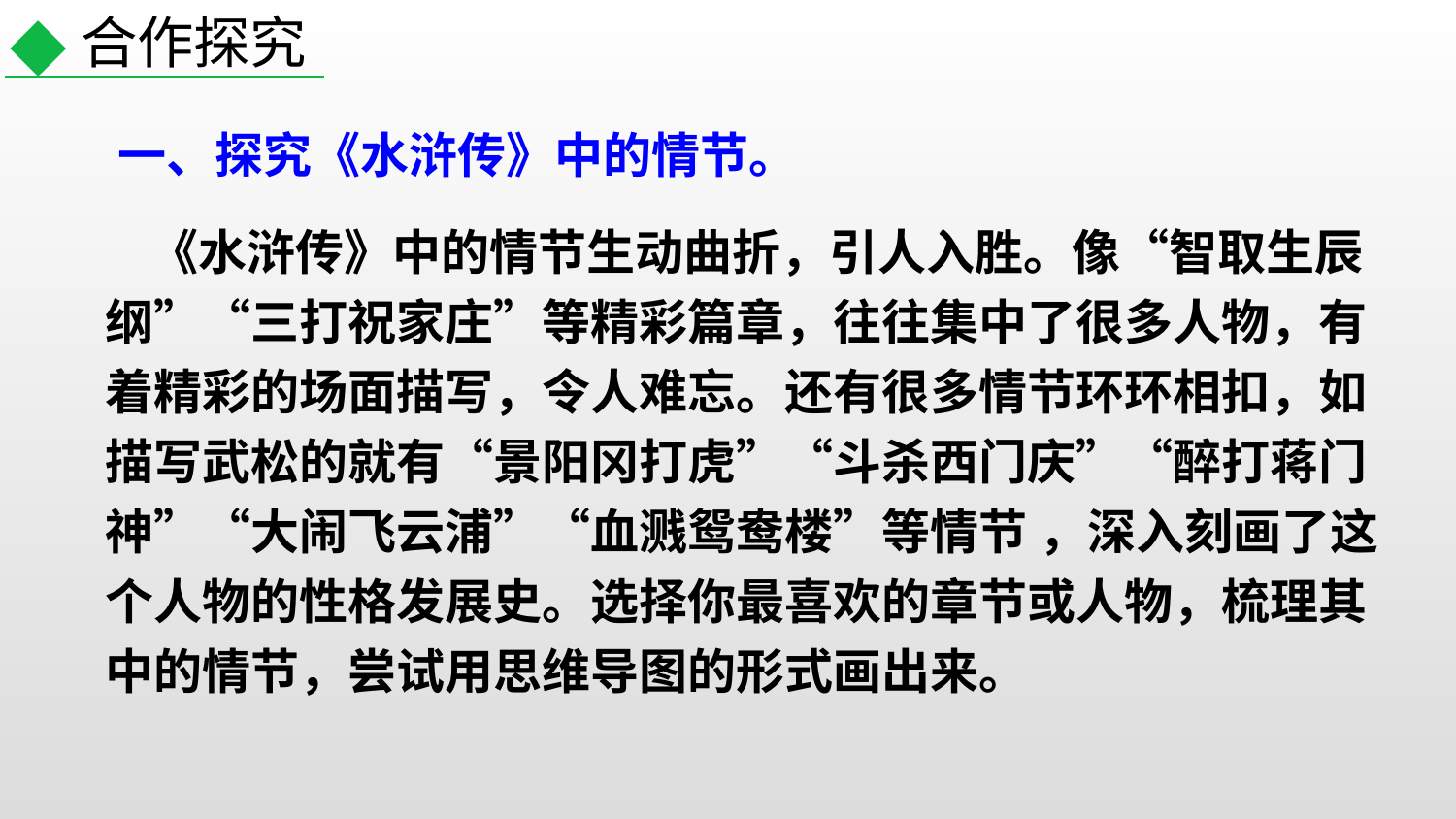

合作探究

 一、探究《水浒传》中的情节。
   《水浒传》中的情节生动曲折，引人入胜。像“智取生辰纲”“三打祝家庄”等精彩篇章，往往集中了很多人物，有着精彩的场面描写，令人难忘。还有很多情节环环相扣，如描写武松的就有“景阳冈打虎”“斗杀西门庆”“醉打蒋门神”“大闹飞云浦”“血溅鸳鸯楼”等情节 ，深入刻画了这个人物的性格发展史。选择你最喜欢的章节或人物，梳理其中的情节，尝试用思维导图的形式画出来。